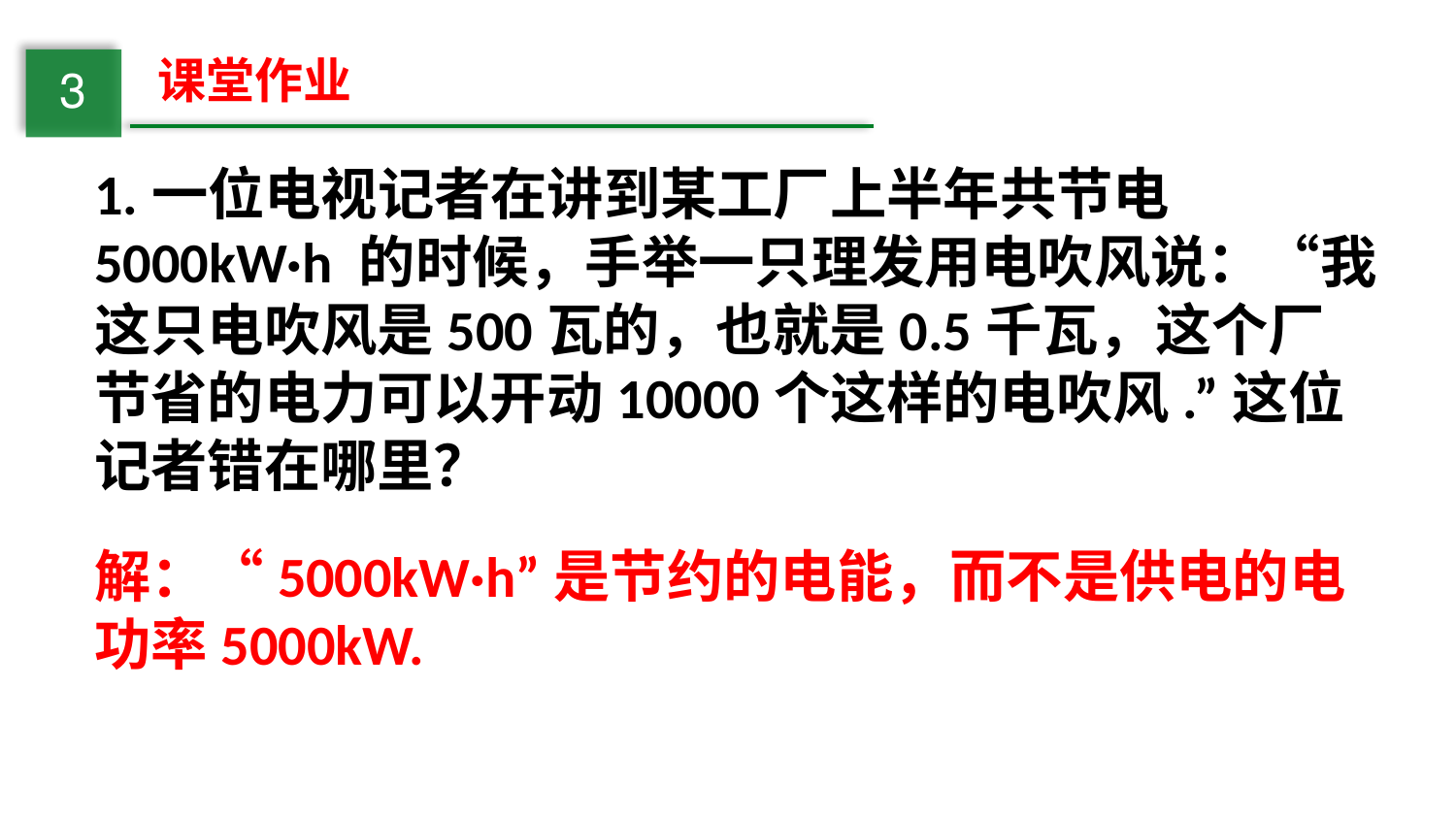

课堂作业

3
1.一位电视记者在讲到某工厂上半年共节电5000kW·h 的时候，手举一只理发用电吹风说：“我这只电吹风是500瓦的，也就是0.5千瓦，这个厂节省的电力可以开动10000个这样的电吹风.”这位记者错在哪里？
解：“5000kW·h”是节约的电能，而不是供电的电功率5000kW.